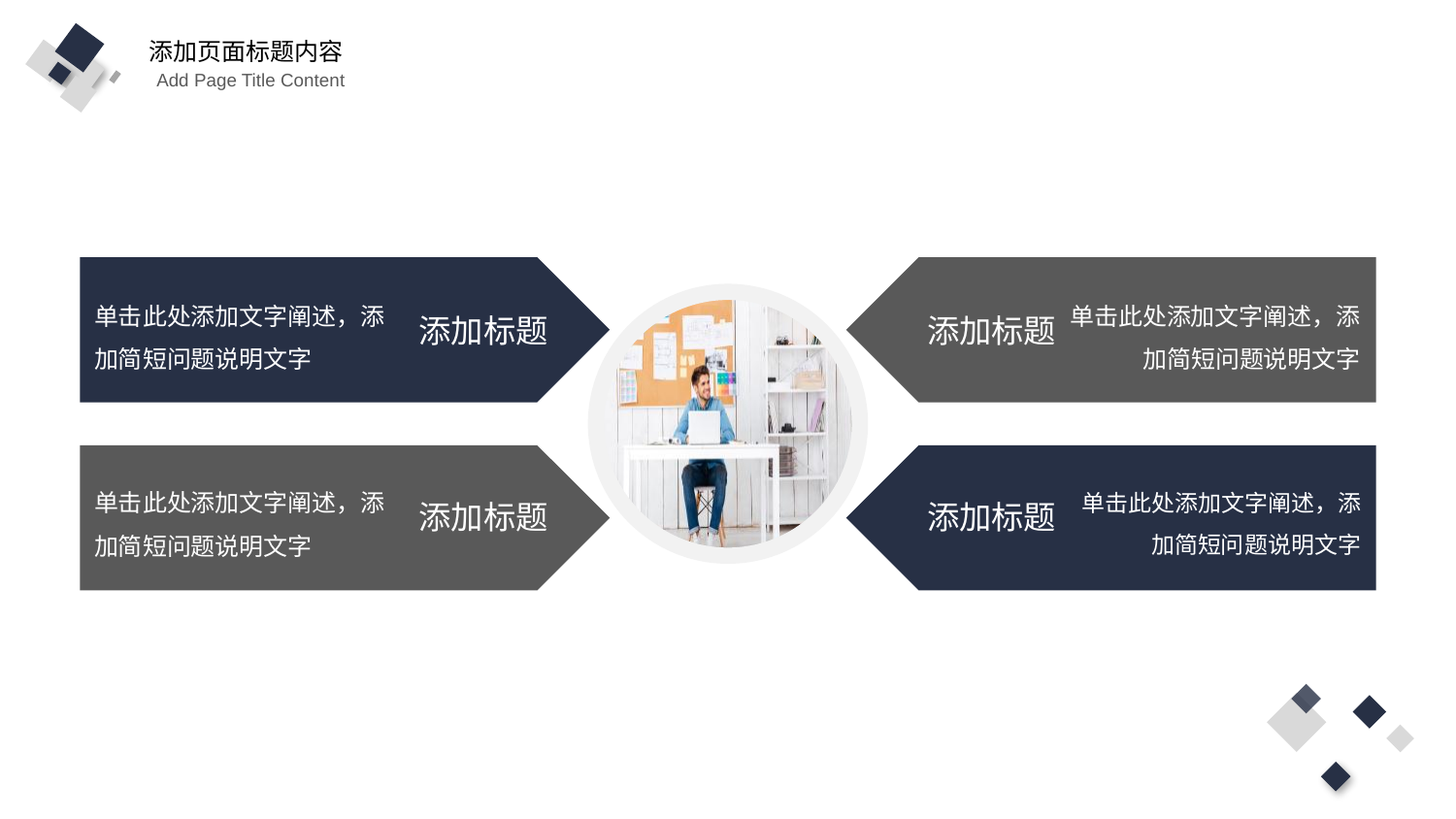

添加页面标题内容

Add Page Title Content

单击此处添加文字阐述，添加简短问题说明文字

单击此处添加文字阐述，添加简短问题说明文字
添加标题
添加标题

单击此处添加文字阐述，添加简短问题说明文字
单击此处添加文字阐述，添加简短问题说明文字
添加标题
添加标题